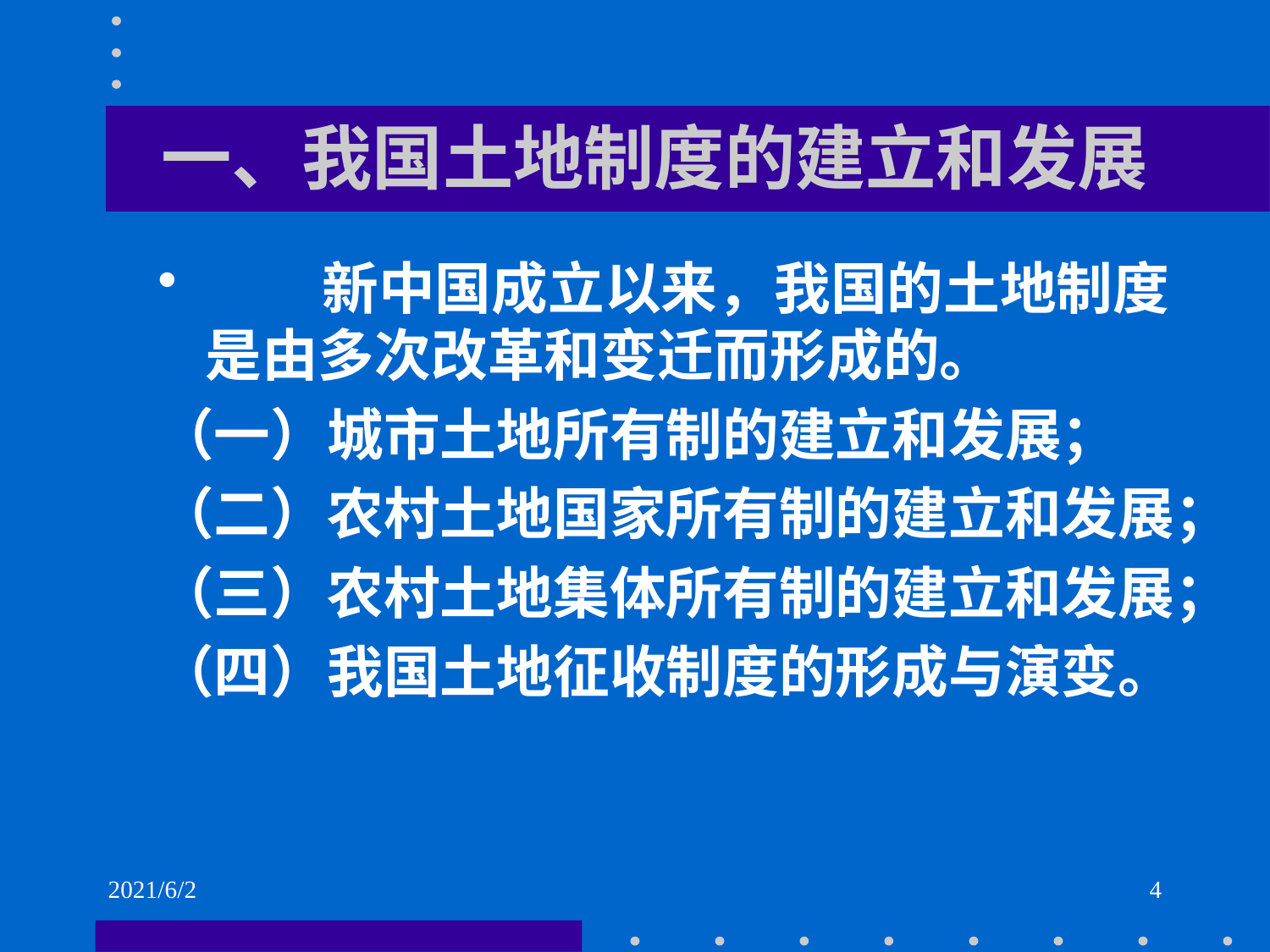

# 一、我国土地制度的建立和发展
        新中国成立以来，我国的土地制度是由多次改革和变迁而形成的。
（一）城市土地所有制的建立和发展；
（二）农村土地国家所有制的建立和发展；
（三）农村土地集体所有制的建立和发展；
（四）我国土地征收制度的形成与演变。
2021/6/2
4